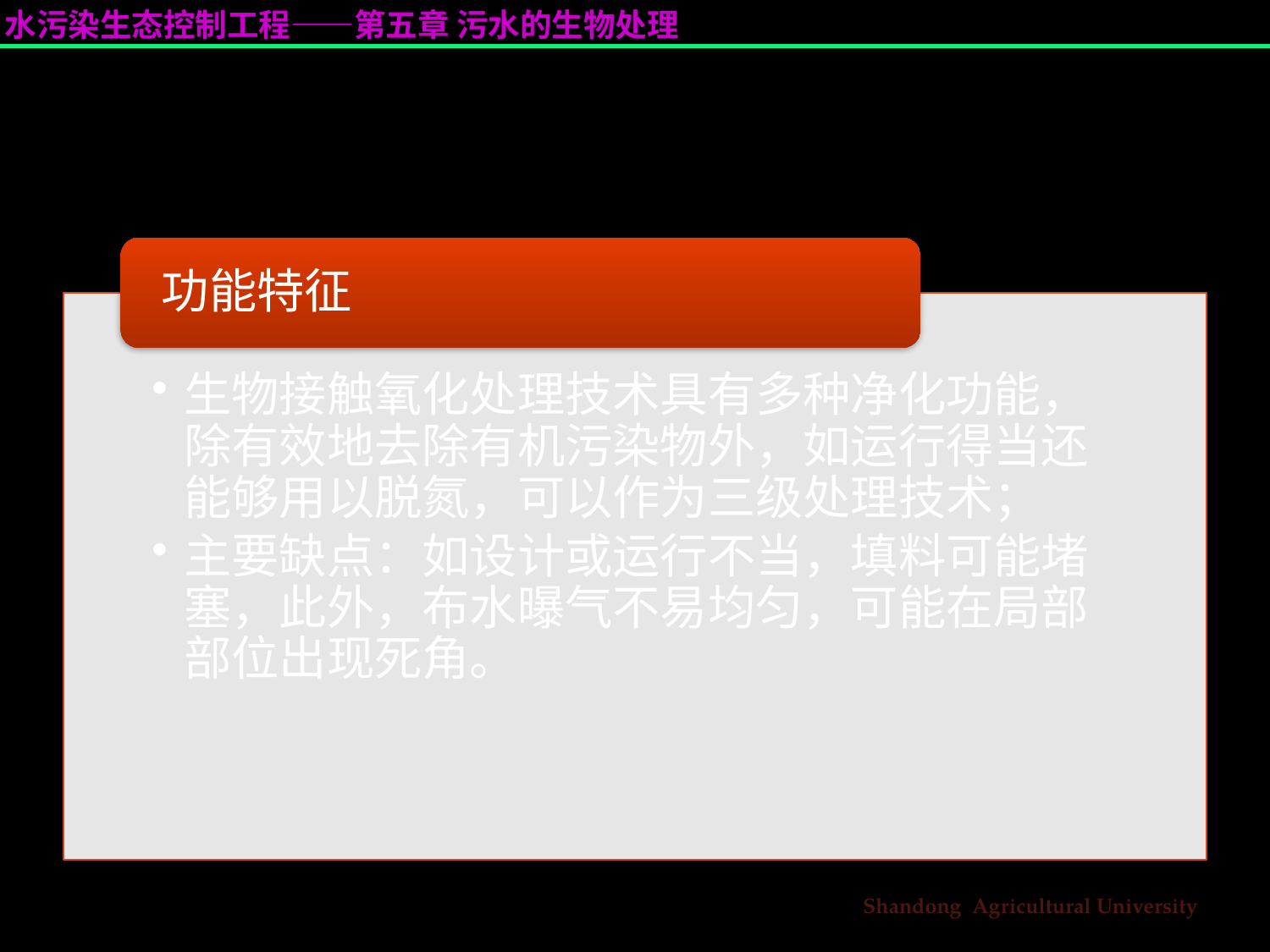

#
生物接触氧化处理技术具有多种净化功能，除有效地去除有机污染物外，如运行得当还能够用以脱氮，可以作为三级处理技术；
主要缺点：如设计或运行不当，填料可能堵塞，此外，布水曝气不易均匀，可能在局部部位出现死角。
功能特征